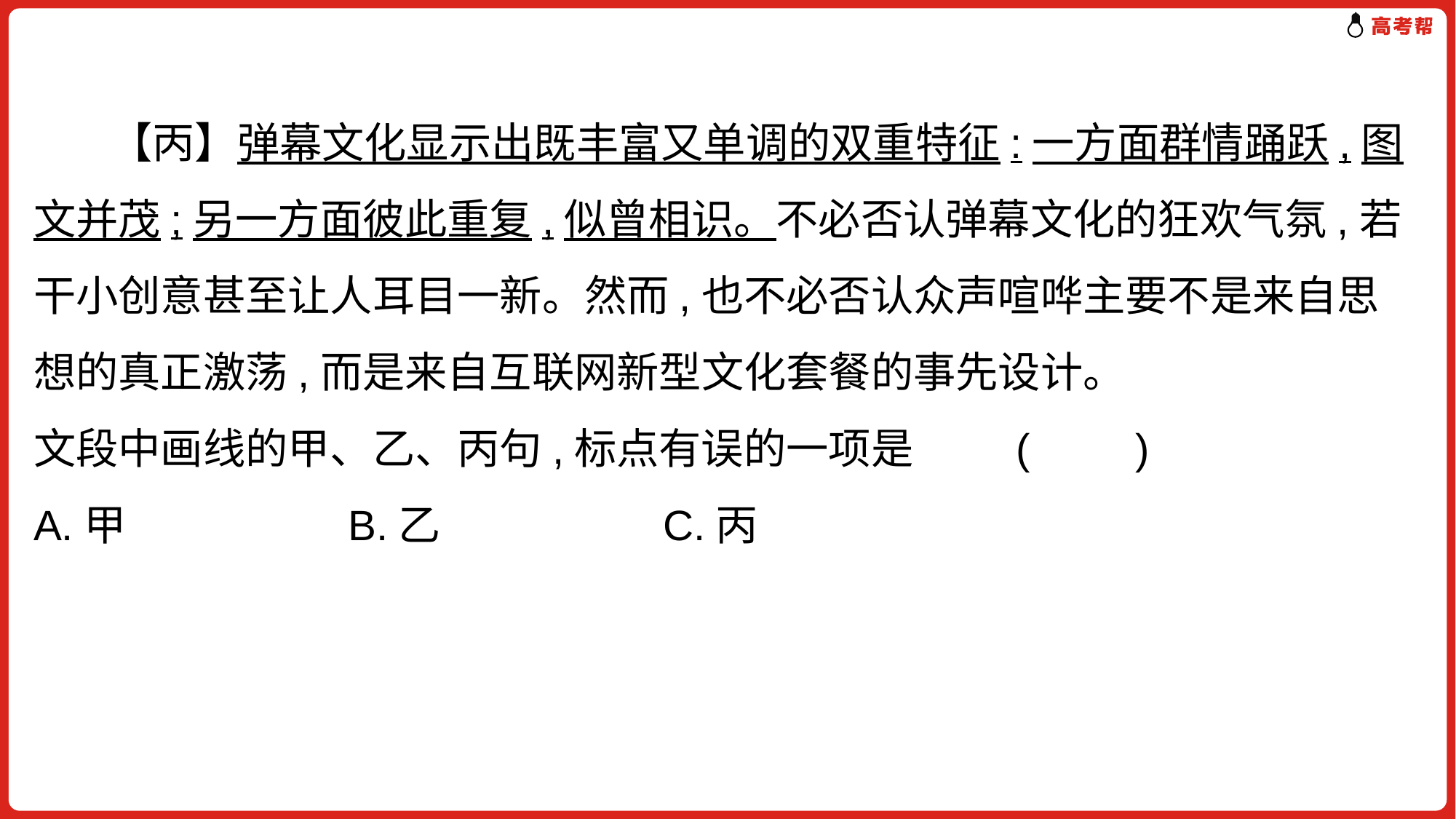

【丙】弹幕文化显示出既丰富又单调的双重特征:一方面群情踊跃,图文并茂;另一方面彼此重复,似曾相识。不必否认弹幕文化的狂欢气氛,若干小创意甚至让人耳目一新。然而,也不必否认众声喧哗主要不是来自思想的真正激荡,而是来自互联网新型文化套餐的事先设计。
文段中画线的甲、乙、丙句,标点有误的一项是	(　　)
A.甲　　　　　B.乙　　　　　C.丙